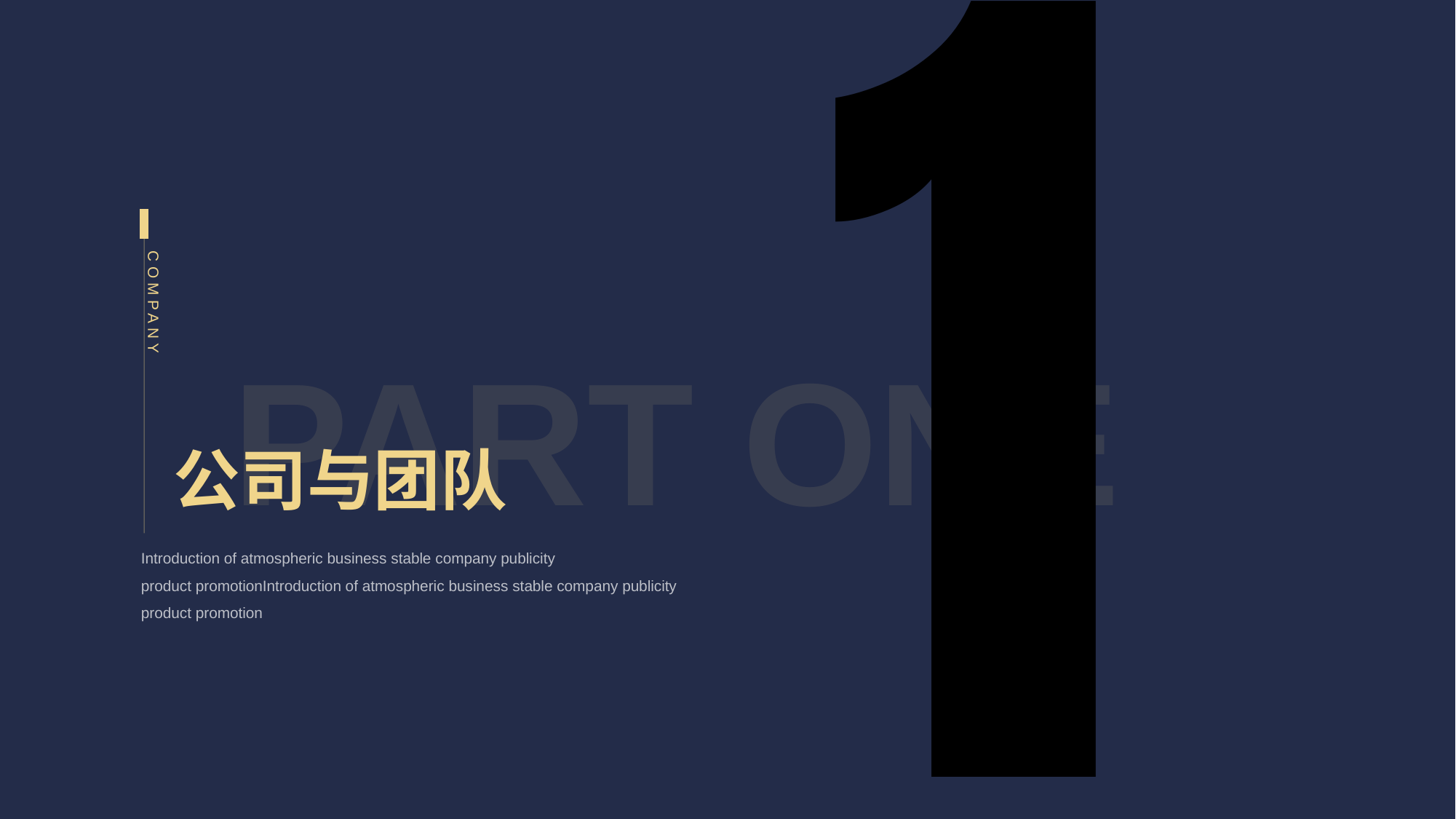

1
PART ONE
COMPANY
公司与团队
Introduction of atmospheric business stable company publicity
product promotionIntroduction of atmospheric business stable company publicity
product promotion